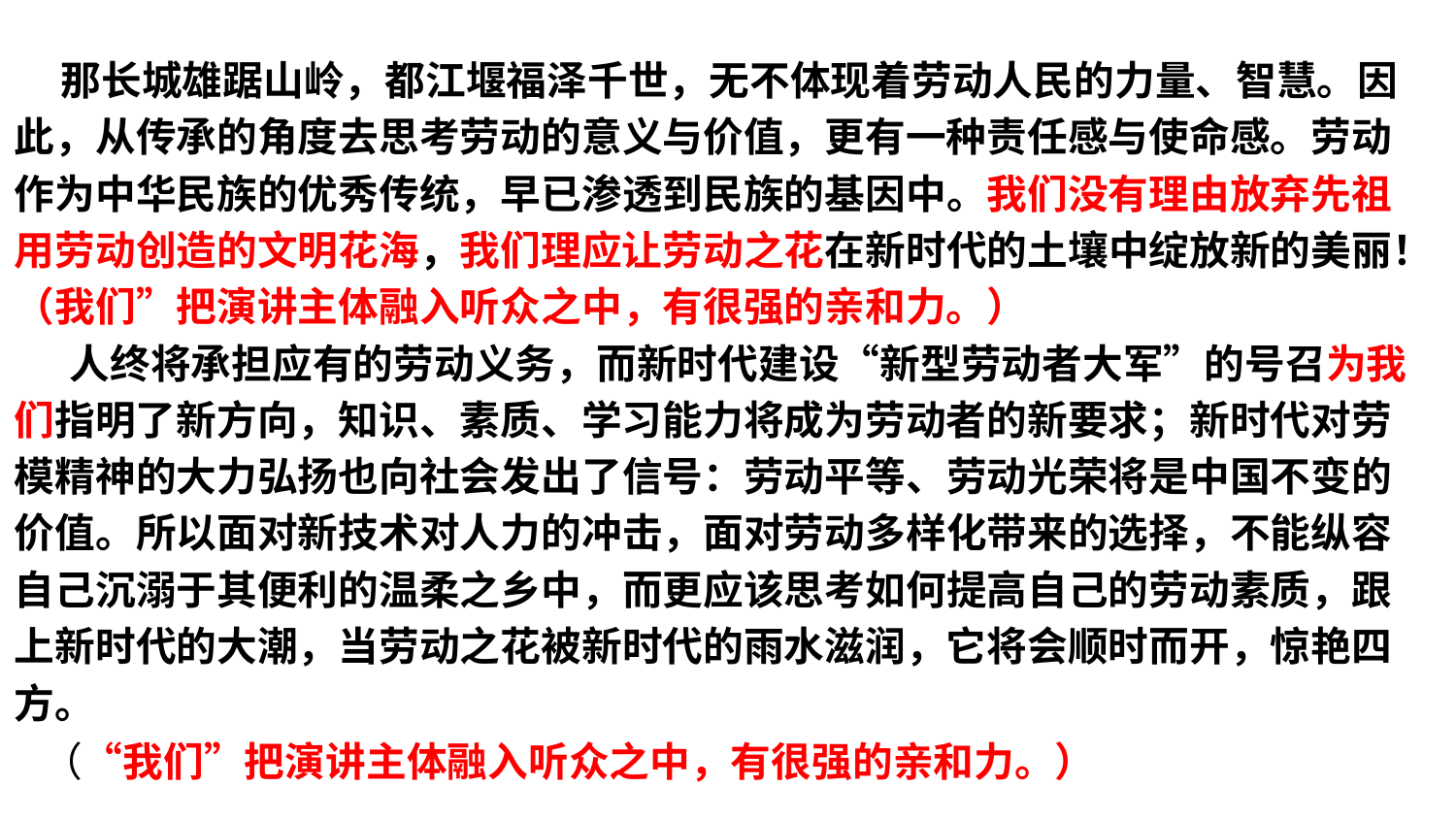

那长城雄踞山岭，都江堰福泽千世，无不体现着劳动人民的力量、智慧。因此，从传承的角度去思考劳动的意义与价值，更有一种责任感与使命感。劳动作为中华民族的优秀传统，早已渗透到民族的基因中。我们没有理由放弃先祖用劳动创造的文明花海，我们理应让劳动之花在新时代的土壤中绽放新的美丽！（我们”把演讲主体融入听众之中，有很强的亲和力。）
     人终将承担应有的劳动义务，而新时代建设“新型劳动者大军”的号召为我们指明了新方向，知识、素质、学习能力将成为劳动者的新要求；新时代对劳模精神的大力弘扬也向社会发出了信号：劳动平等、劳动光荣将是中国不变的价值。所以面对新技术对人力的冲击，面对劳动多样化带来的选择，不能纵容自己沉溺于其便利的温柔之乡中，而更应该思考如何提高自己的劳动素质，跟上新时代的大潮，当劳动之花被新时代的雨水滋润，它将会顺时而开，惊艳四方。
  （“我们”把演讲主体融入听众之中，有很强的亲和力。）